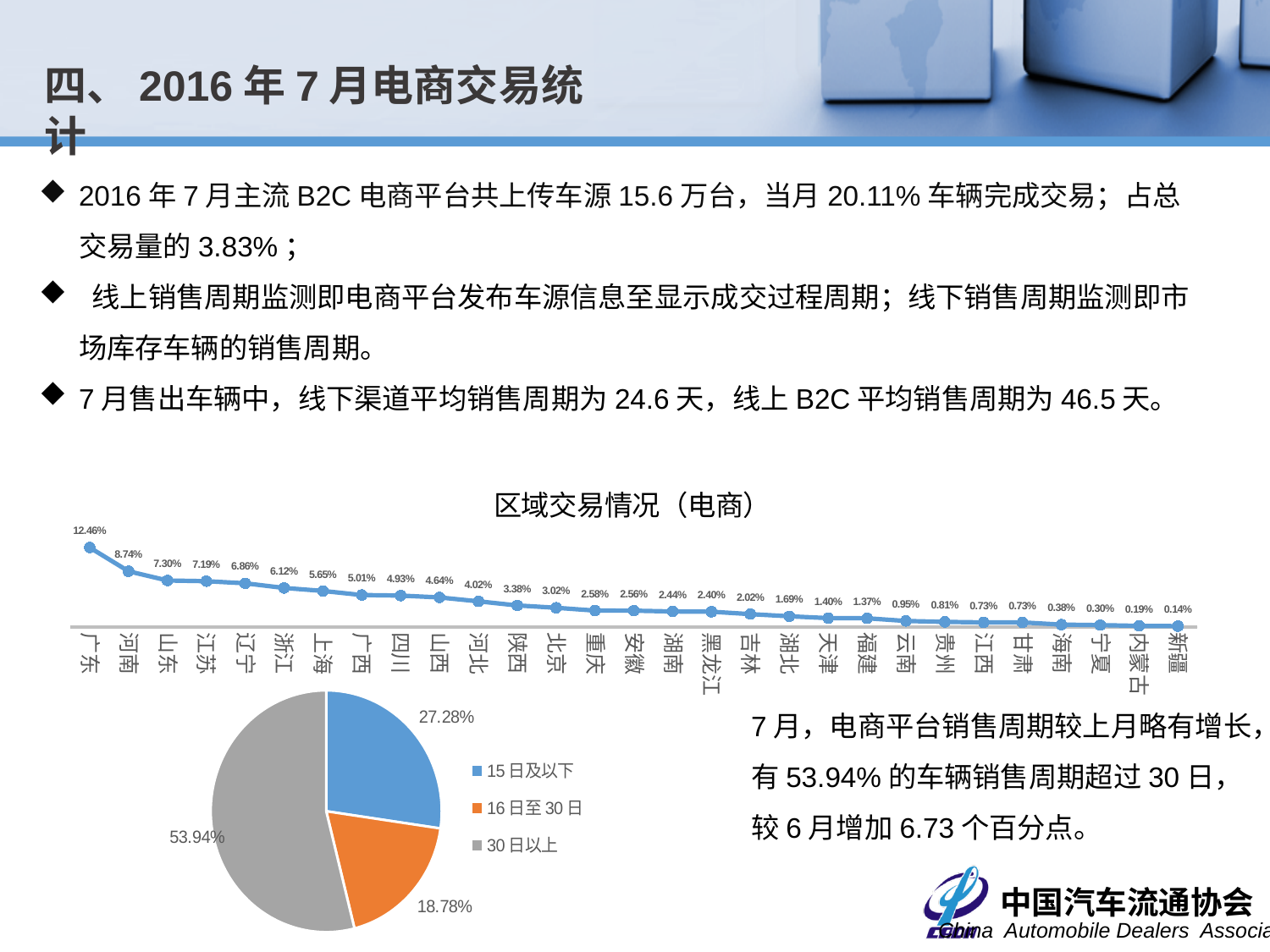

四、2016年7月电商交易统计
2016年7月主流B2C电商平台共上传车源15.6万台，当月20.11%车辆完成交易；占总交易量的3.83%；
 线上销售周期监测即电商平台发布车源信息至显示成交过程周期；线下销售周期监测即市场库存车辆的销售周期。
7月售出车辆中，线下渠道平均销售周期为24.6天，线上B2C平均销售周期为46.5天。

### Chart: 区域交易情况（电商）

| Category | 比例 |
|---|---|
| 广东 | 0.12457827260458842 |
| 河南 | 0.08738191632928469 |
| 山东 | 0.07295883940620783 |
| 江苏 | 0.07186234817813766 |
| 辽宁 | 0.06857287449392713 |
| 浙江 | 0.06123481781376518 |
| 上海 | 0.05651147098515522 |
| 广西 | 0.05010121457489879 |
| 四川 | 0.049257759784075546 |
| 山西 | 0.046390013495276716 |
| 河北 | 0.04023279352226723 |
| 陕西 | 0.033822537112010796 |
| 北京 | 0.030195681511470996 |
| 重庆 | 0.025809716599190315 |
| 安徽 | 0.025641025641025685 |
| 湖南 | 0.024375843454790852 |
| 黑龙江 | 0.023954116059379242 |
| 吉林 | 0.020242914979757092 |
| 湖北 | 0.016869095816464258 |
| 天津 | 0.014001349527665317 |
| 福建 | 0.013748313090418367 |
| 云南 | 0.00953103913630231 |
| 贵州 | 0.008097165991902834 |
| 江西 | 0.007253711201079633 |
| 甘肃 | 0.007253711201079633 |
| 海南 | 0.003795546558704461 |
| 宁夏 | 0.0030364372469635663 |
| 内蒙古 | 0.001855600539811069 |
| 新疆 | 0.0014338731443994598 |

### Chart

| Category | 销量占比 |
|---|---|
| 15日及以下 | 0.27281938697965114 |
| 16日至30日 | 0.18779025584733647 |
| 30日以上 | 0.5393903571730136 |
7月，电商平台销售周期较上月略有增长，有53.94%的车辆销售周期超过30日，较6月增加6.73个百分点。